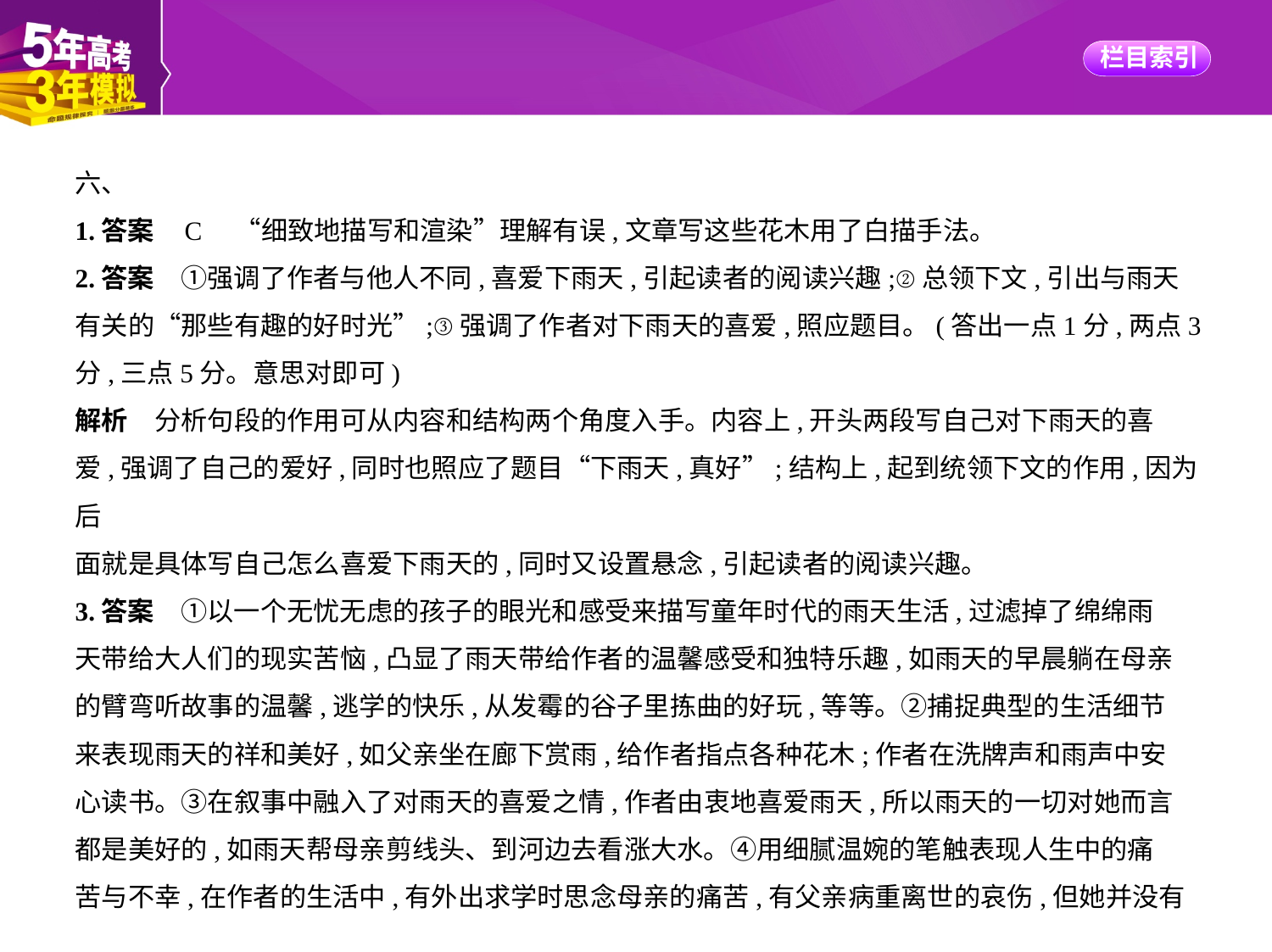

六、
1.答案    C　“细致地描写和渲染”理解有误,文章写这些花木用了白描手法。
2.答案　①强调了作者与他人不同,喜爱下雨天,引起读者的阅读兴趣;②总领下文,引出与雨天
有关的“那些有趣的好时光”;③强调了作者对下雨天的喜爱,照应题目。(答出一点1分,两点3
分,三点5分。意思对即可)
解析　分析句段的作用可从内容和结构两个角度入手。内容上,开头两段写自己对下雨天的喜
爱,强调了自己的爱好,同时也照应了题目“下雨天,真好”;结构上,起到统领下文的作用,因为后
面就是具体写自己怎么喜爱下雨天的,同时又设置悬念,引起读者的阅读兴趣。
3.答案　①以一个无忧无虑的孩子的眼光和感受来描写童年时代的雨天生活,过滤掉了绵绵雨
天带给大人们的现实苦恼,凸显了雨天带给作者的温馨感受和独特乐趣,如雨天的早晨躺在母亲
的臂弯听故事的温馨,逃学的快乐,从发霉的谷子里拣曲的好玩,等等。②捕捉典型的生活细节
来表现雨天的祥和美好,如父亲坐在廊下赏雨,给作者指点各种花木;作者在洗牌声和雨声中安
心读书。③在叙事中融入了对雨天的喜爱之情,作者由衷地喜爱雨天,所以雨天的一切对她而言
都是美好的,如雨天帮母亲剪线头、到河边去看涨大水。④用细腻温婉的笔触表现人生中的痛
苦与不幸,在作者的生活中,有外出求学时思念母亲的痛苦,有父亲病重离世的哀伤,但她并没有